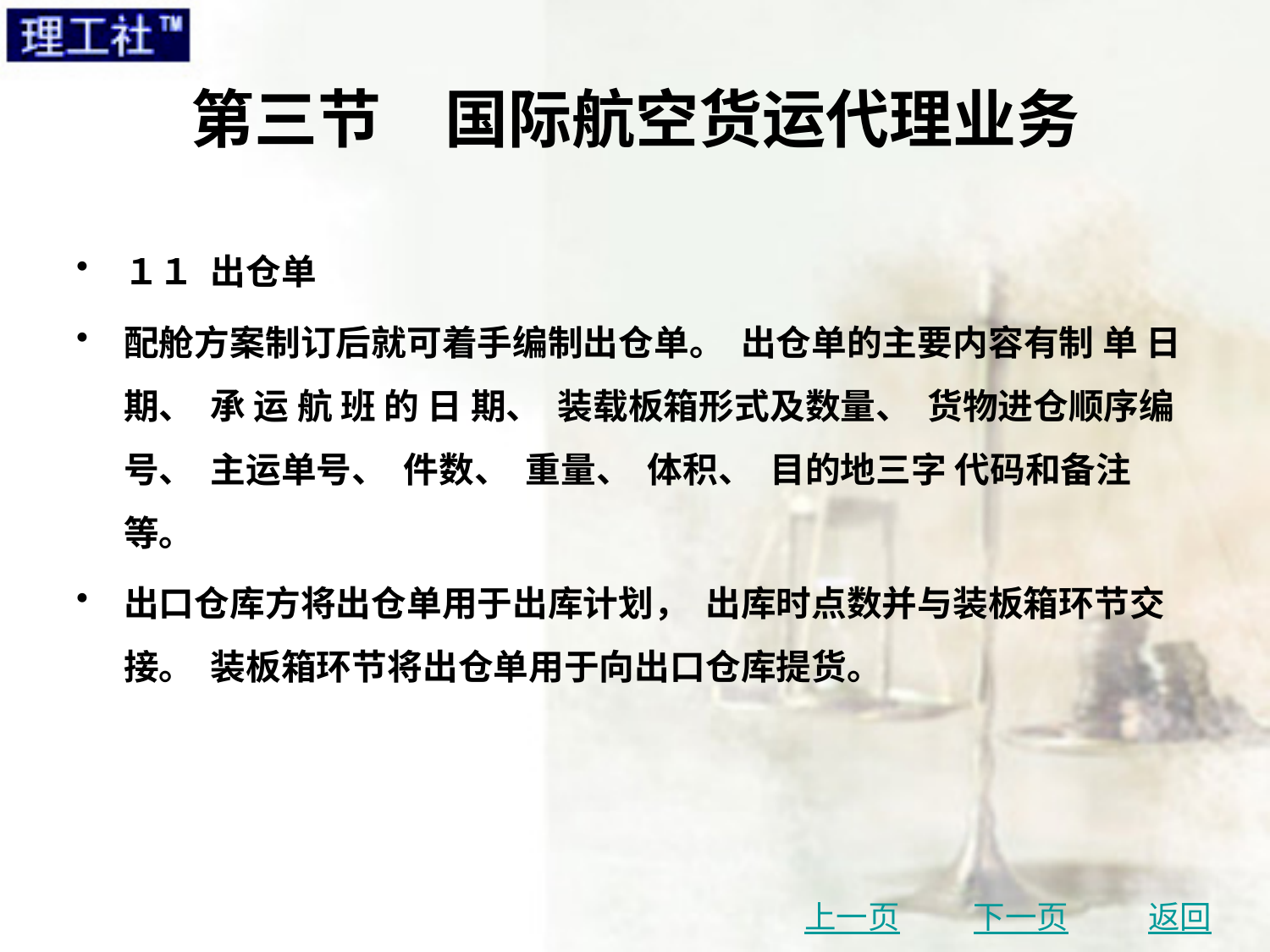

# 第三节　国际航空货运代理业务
１１  出仓单
配舱方案制订后就可着手编制出仓单。  出仓单的主要内容有制 单 日 期、  承 运 航 班 的 日 期、  装载板箱形式及数量、  货物进仓顺序编号、  主运单号、  件数、  重量、  体积、  目的地三字 代码和备注等。
出口仓库方将出仓单用于出库计划，  出库时点数并与装板箱环节交接。  装板箱环节将出仓单用于向出口仓库提货。
上一页
下一页
返回